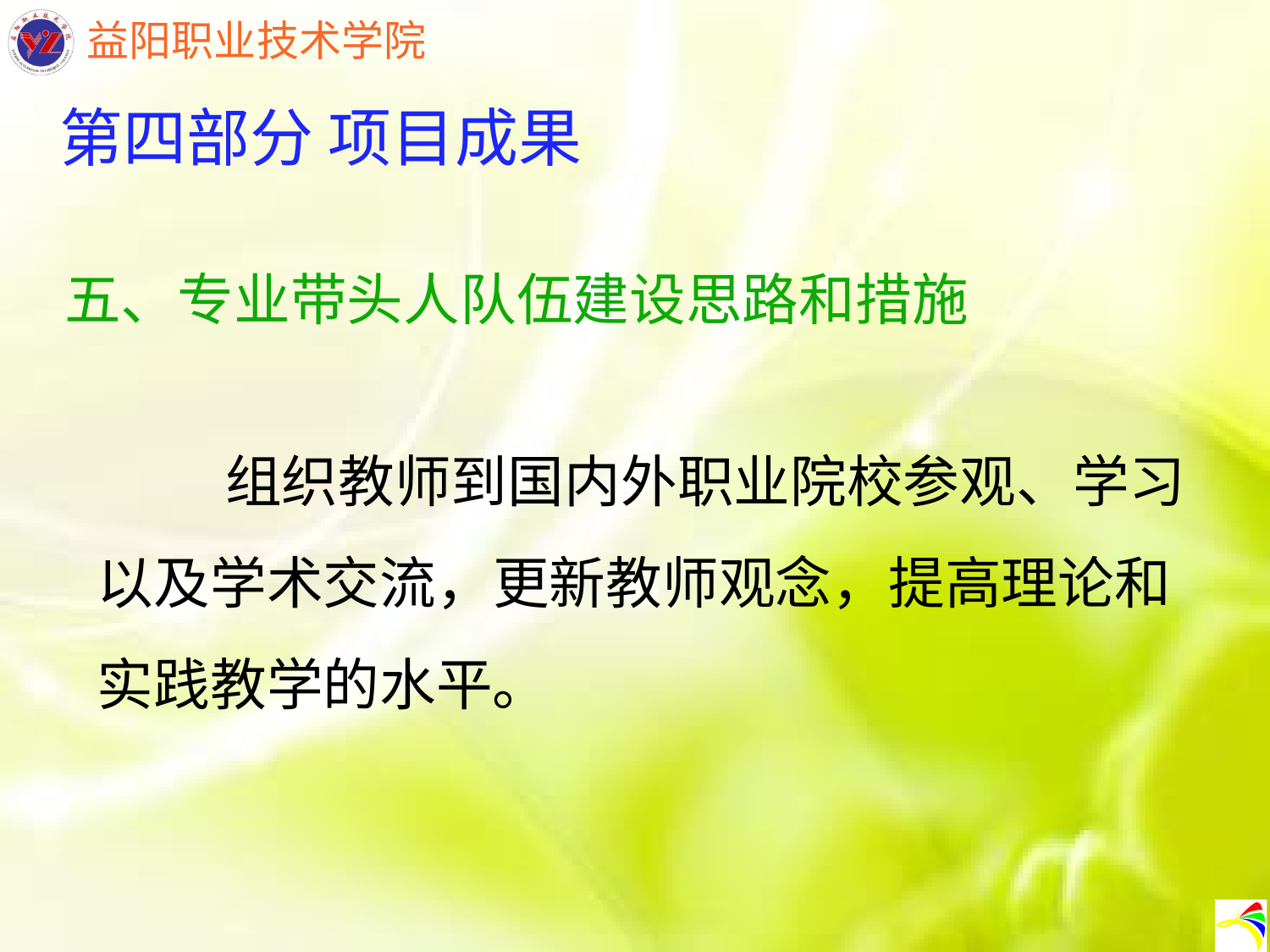

第四部分 项目成果
五、专业带头人队伍建设思路和措施
         组织教师到国内外职业院校参观、学习以及学术交流，更新教师观念，提高理论和实践教学的水平。